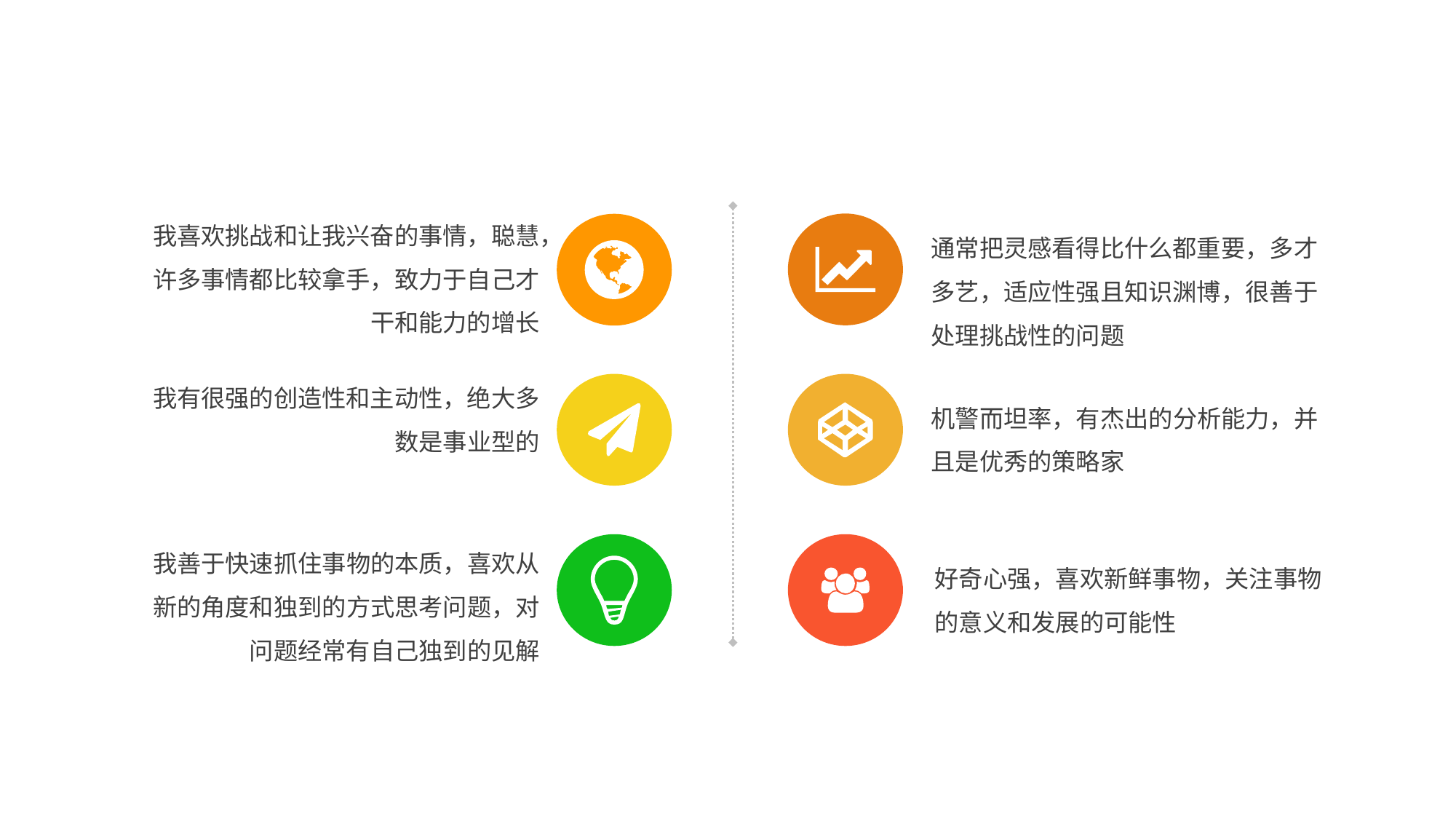

我喜欢挑战和让我兴奋的事情，聪慧，许多事情都比较拿手，致力于自己才干和能力的增长
通常把灵感看得比什么都重要，多才多艺，适应性强且知识渊博，很善于处理挑战性的问题
我有很强的创造性和主动性，绝大多数是事业型的
机警而坦率，有杰出的分析能力，并且是优秀的策略家
我善于快速抓住事物的本质，喜欢从新的角度和独到的方式思考问题，对问题经常有自己独到的见解
好奇心强，喜欢新鲜事物，关注事物的意义和发展的可能性